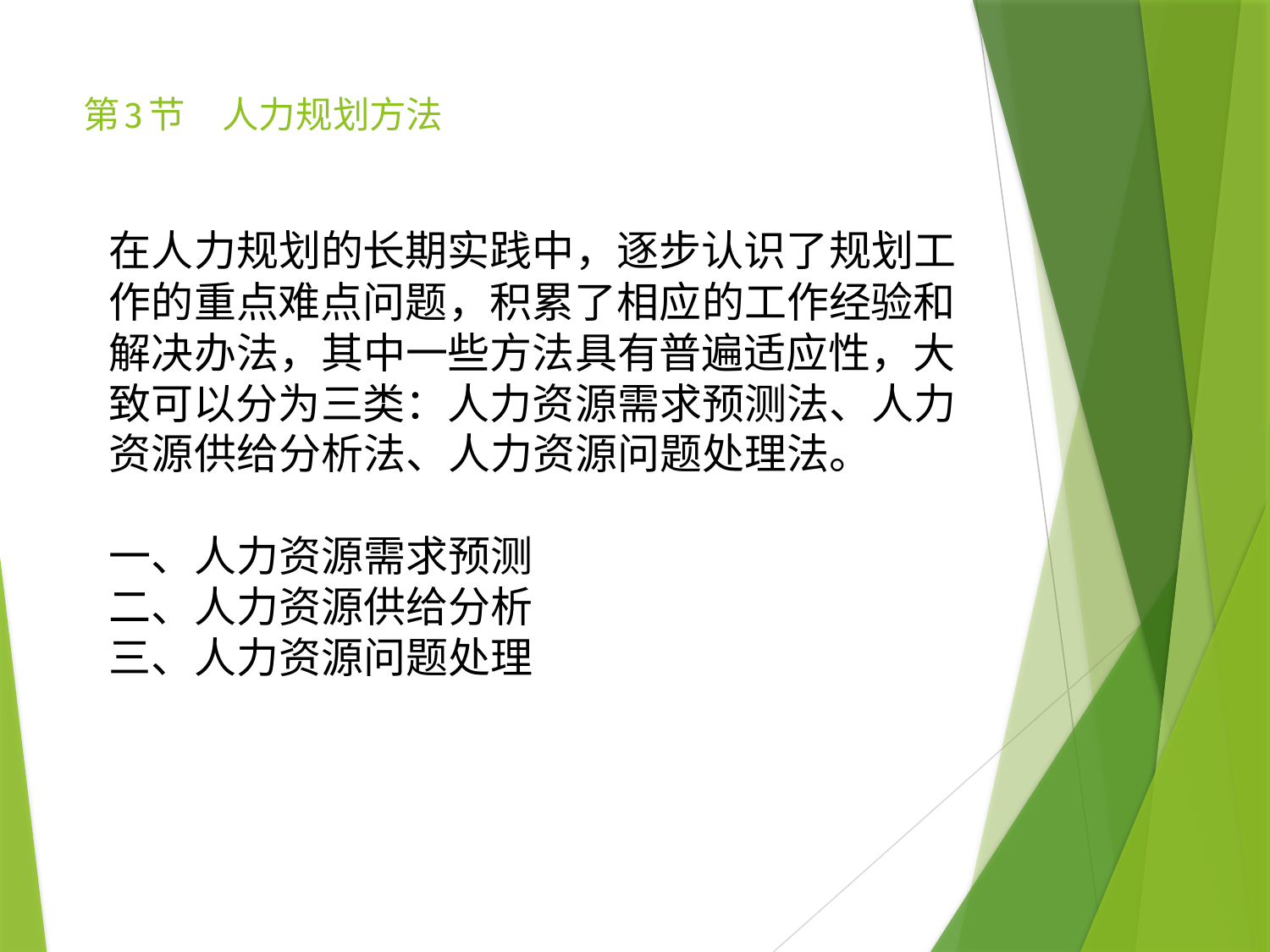

# 第3节　人力规划方法
在人力规划的长期实践中，逐步认识了规划工作的重点难点问题，积累了相应的工作经验和解决办法，其中一些方法具有普遍适应性，大致可以分为三类：人力资源需求预测法、人力资源供给分析法、人力资源问题处理法。

一、人力资源需求预测
二、人力资源供给分析
三、人力资源问题处理